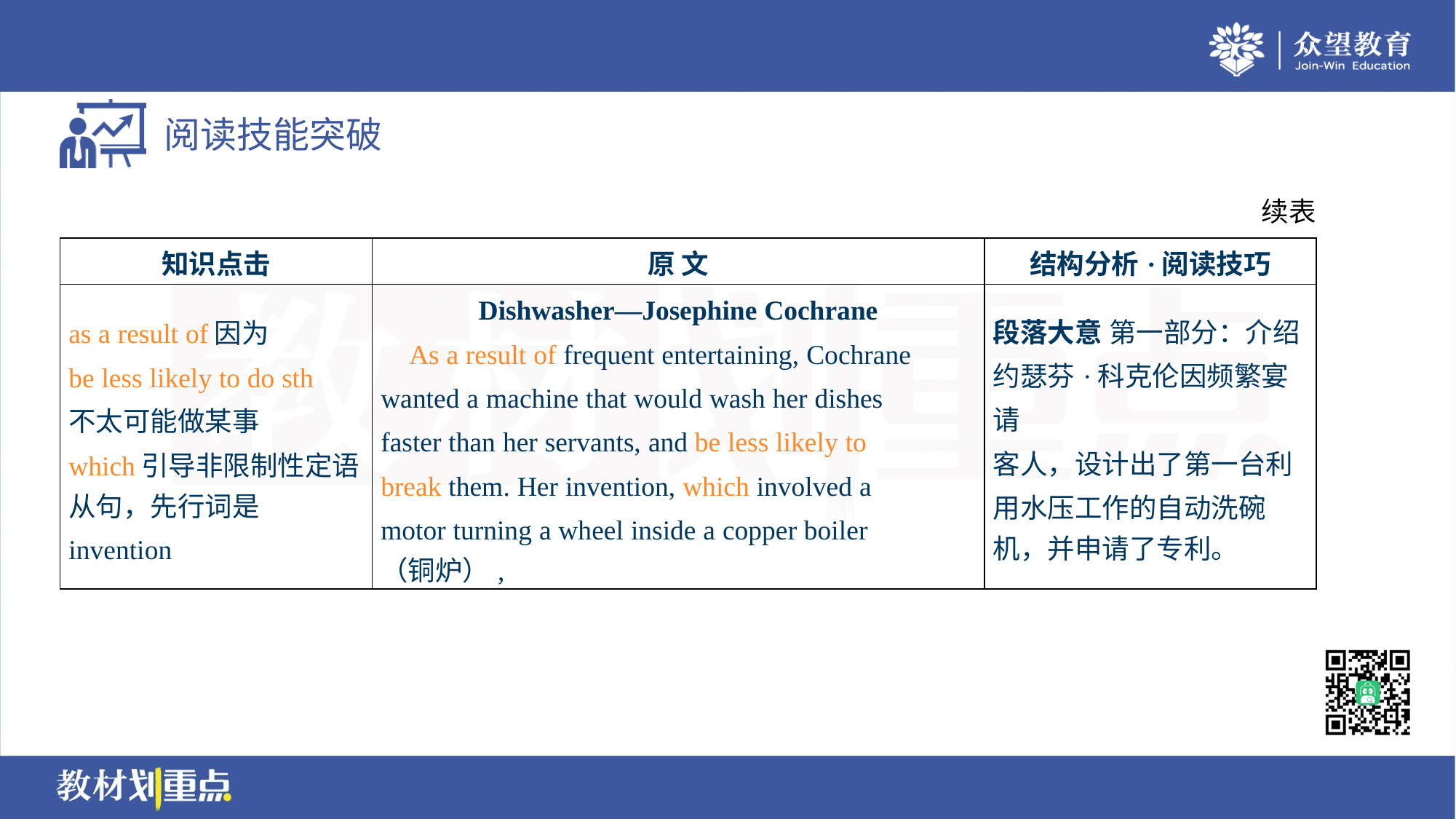

续表
| 知识点击 | 原 文 | 结构分析·阅读技巧 |
| --- | --- | --- |
| as a result of因为 be less likely to do sth 不太可能做某事 which引导非限制性定语 从句，先行词是invention | Dishwasher—Josephine Cochrane As a result of frequent entertaining, Cochrane wanted a machine that would wash her dishes faster than her servants, and be less likely to break them. Her invention, which involved a motor turning a wheel inside a copper boiler （铜炉）, | 段落大意 第一部分：介绍 约瑟芬·科克伦因频繁宴请 客人，设计出了第一台利 用水压工作的自动洗碗 机，并申请了专利。 |